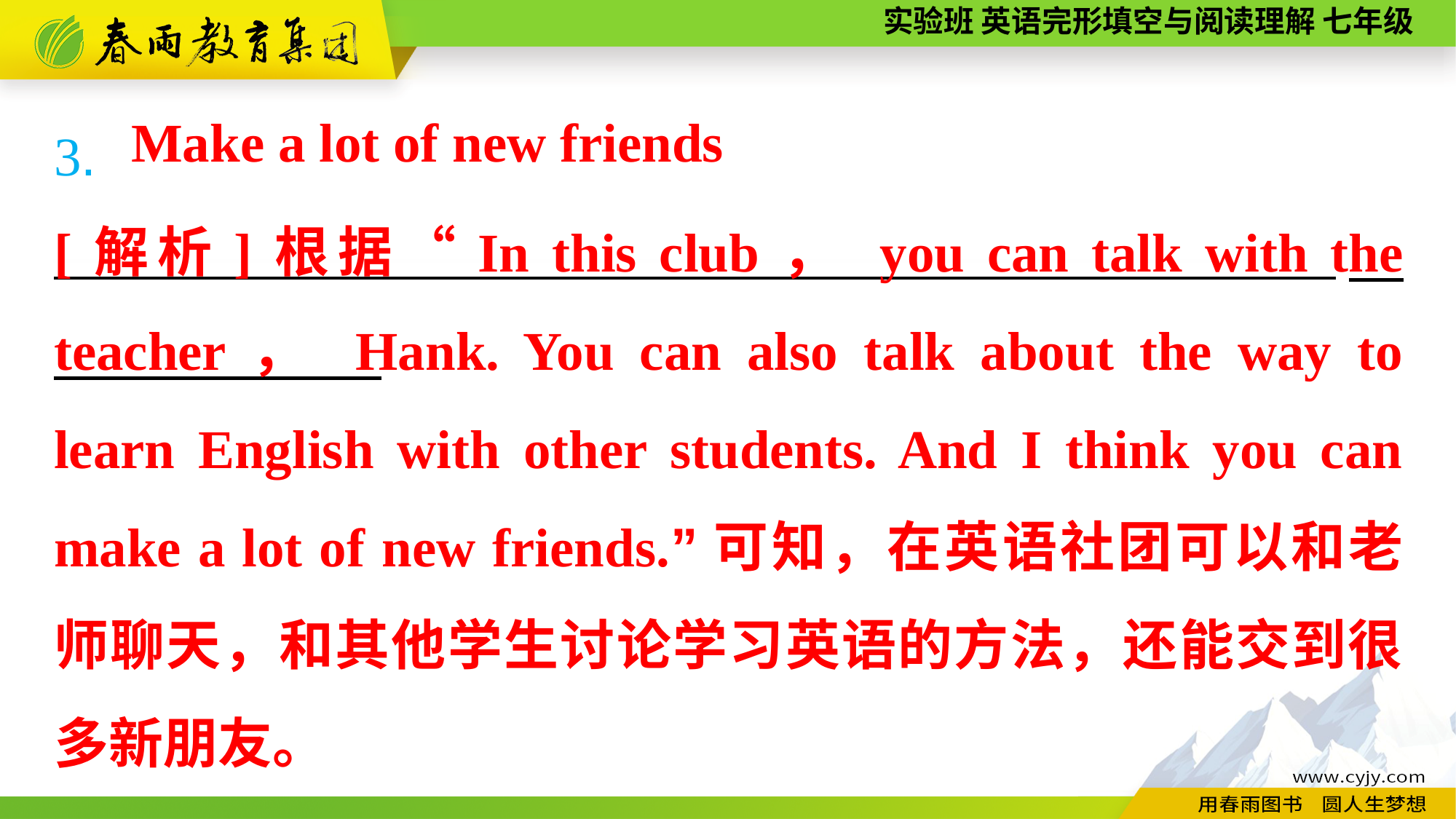

3. ———————————————————————
Make a lot of new friends
[解析]根据“In this club， you can talk with the teacher， Hank. You can also talk about the way to learn English with other students. And I think you can make a lot of new friends.”可知，在英语社团可以和老师聊天，和其他学生讨论学习英语的方法，还能交到很多新朋友。